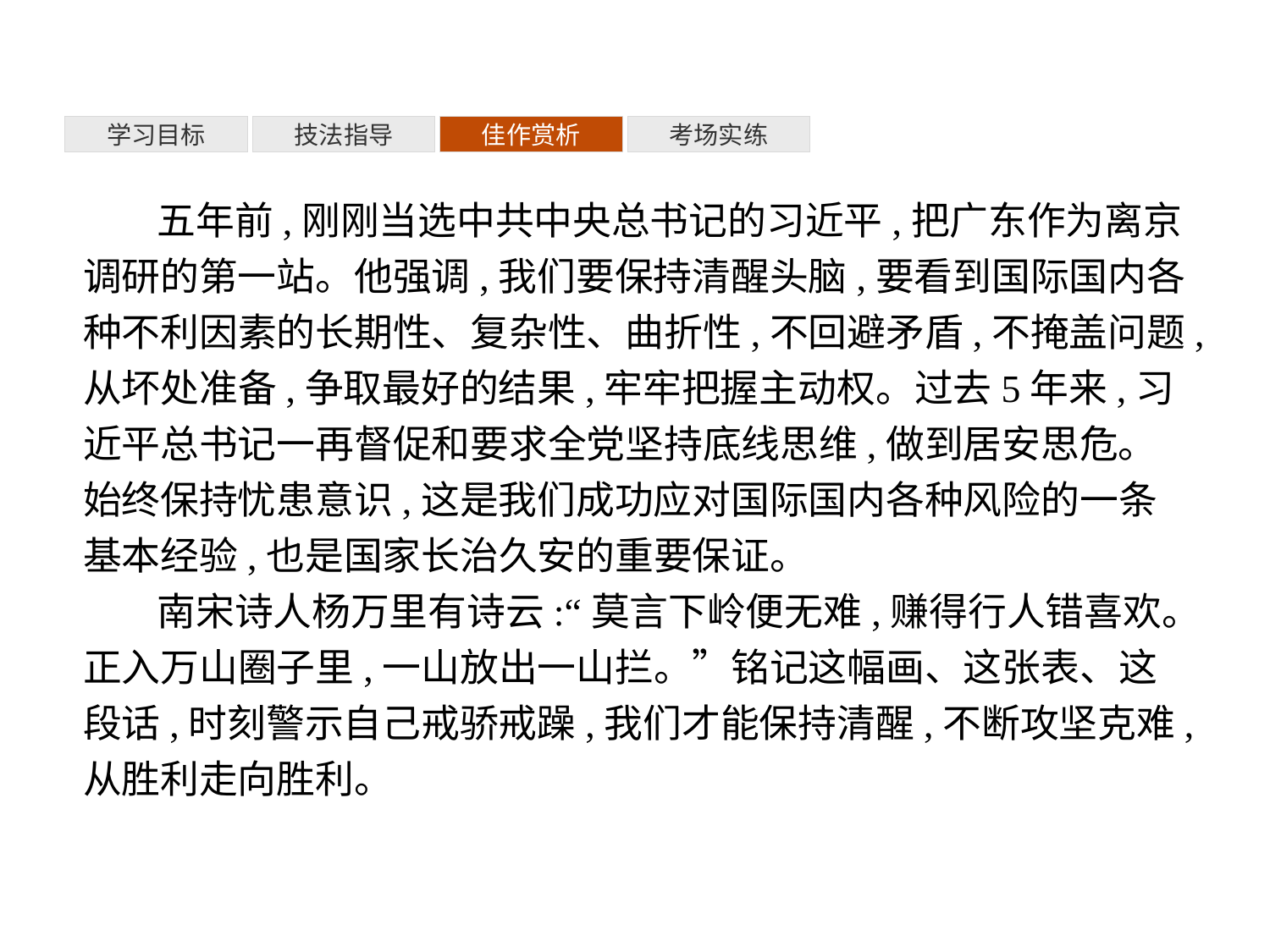

考场实练
学习目标
技法指导
佳作赏析
五年前,刚刚当选中共中央总书记的习近平,把广东作为离京调研的第一站。他强调,我们要保持清醒头脑,要看到国际国内各种不利因素的长期性、复杂性、曲折性,不回避矛盾,不掩盖问题,从坏处准备,争取最好的结果,牢牢把握主动权。过去5年来,习近平总书记一再督促和要求全党坚持底线思维,做到居安思危。始终保持忧患意识,这是我们成功应对国际国内各种风险的一条基本经验,也是国家长治久安的重要保证。
南宋诗人杨万里有诗云:“莫言下岭便无难,赚得行人错喜欢。正入万山圈子里,一山放出一山拦。”铭记这幅画、这张表、这段话,时刻警示自己戒骄戒躁,我们才能保持清醒,不断攻坚克难,从胜利走向胜利。